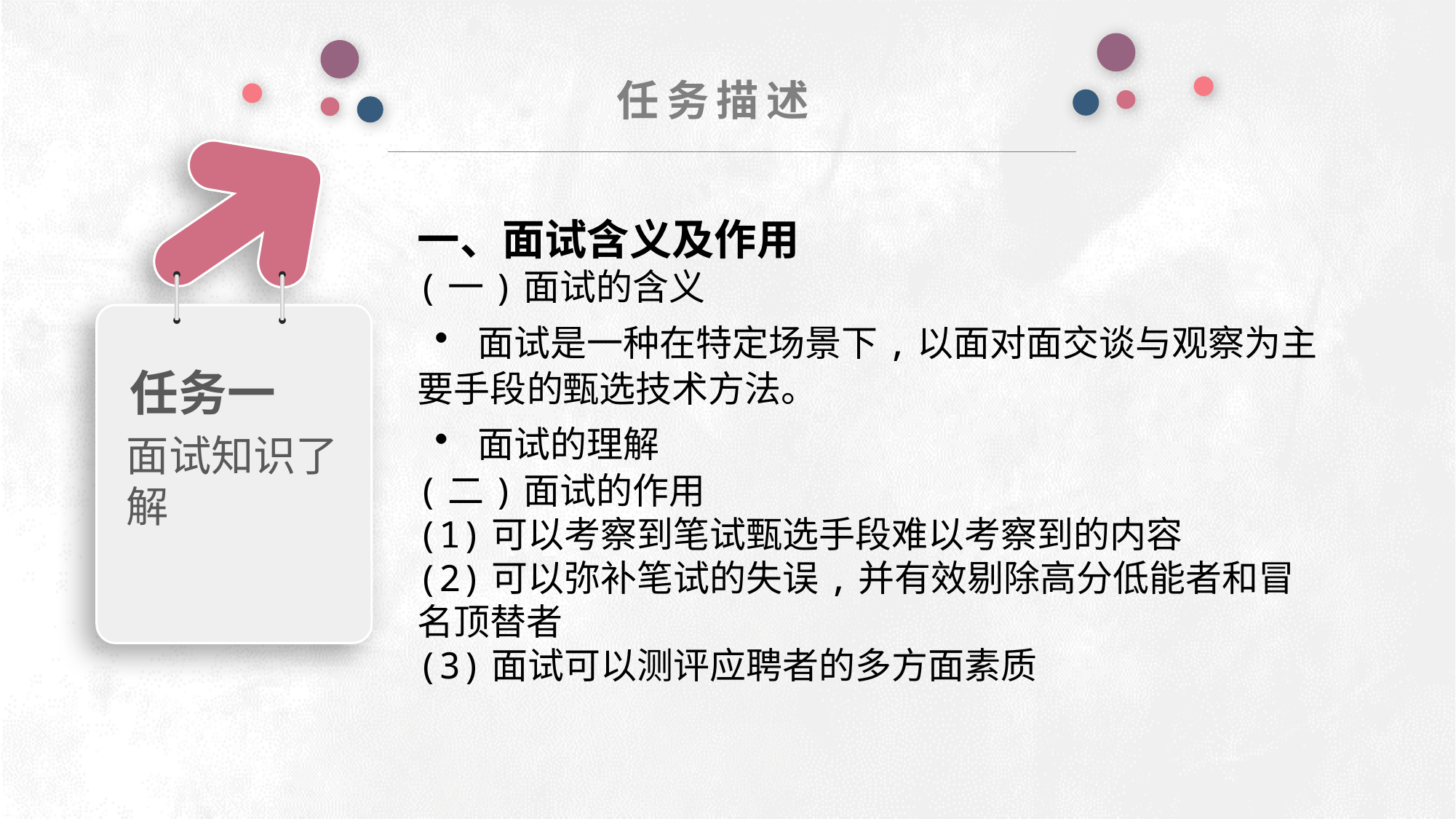

任务描述

任务一
面试知识了解

一、面试含义及作用
(一)面试的含义
•面试是一种在特定场景下,以面对面交谈与观察为主要手段的甄选技术方法。
•面试的理解
(二)面试的作用
(1)可以考察到笔试甄选手段难以考察到的内容
(2)可以弥补笔试的失误,并有效剔除高分低能者和冒名顶替者
(3)面试可以测评应聘者的多方面素质

e7d195523061f1c0deeec63e560781cfd59afb0ea006f2a87ABB68BF51EA6619813959095094C18C62A12F549504892A4AAA8C1554C6663626E05CA27F281A14E6983772AFC3FB97135759321DEA3D70CCCB10945EC5A0322096E752803368C2184698845E3CCD6DB7F651295A8E4F3FDC19EA64A2B4A4AC1434B55AAE41CF0BF61B375C23F3039959E085EE760725AA